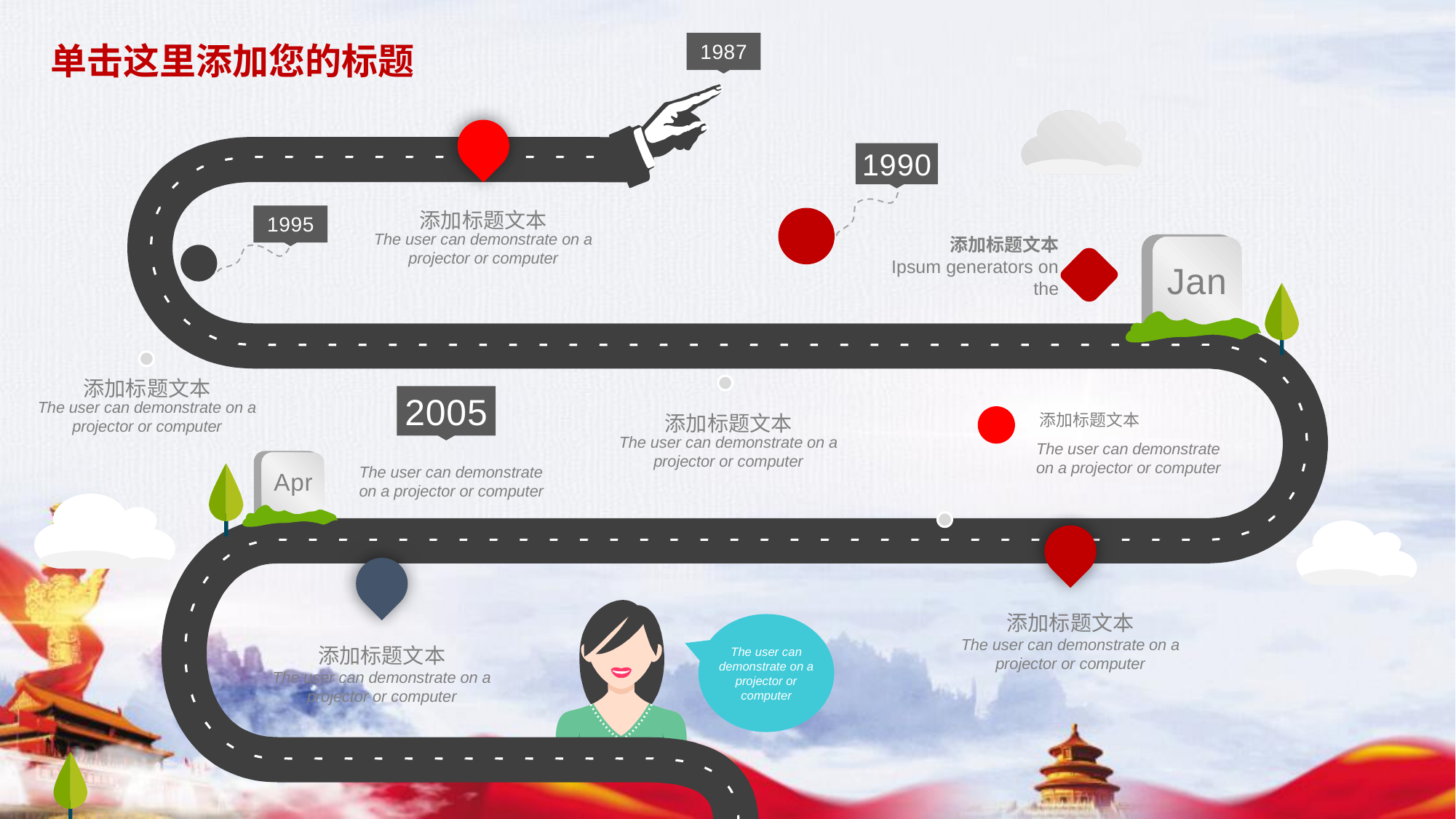

1987
单击这里添加您的标题

1990

1995
添加标题文本
The user can demonstrate on a projector or computer

添加标题文本
Ipsum generators on the

Jan

添加标题文本
The user can demonstrate on a projector or computer

2005

添加标题文本
添加标题文本
The user can demonstrate on a projector or computer
The user can demonstrate on a projector or computer

Apr

The user can demonstrate on a projector or computer

添加标题文本
The user can demonstrate on a projector or computer
The user can demonstrate on a projector or computer
添加标题文本
The user can demonstrate on a projector or computer